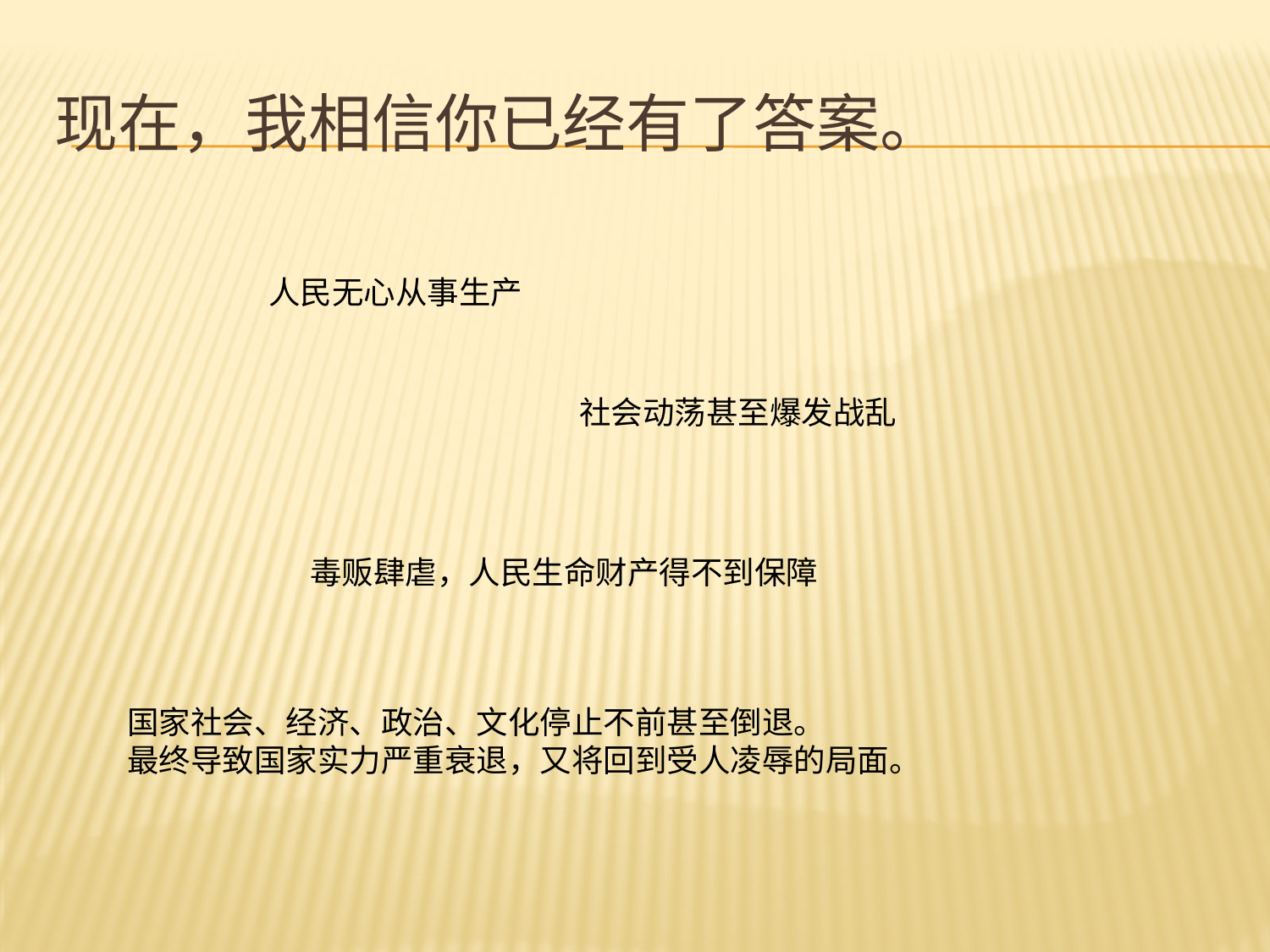

# 现在，我相信你已经有了答案。
人民无心从事生产
社会动荡甚至爆发战乱
毒贩肆虐，人民生命财产得不到保障
国家社会、经济、政治、文化停止不前甚至倒退。
最终导致国家实力严重衰退，又将回到受人凌辱的局面。